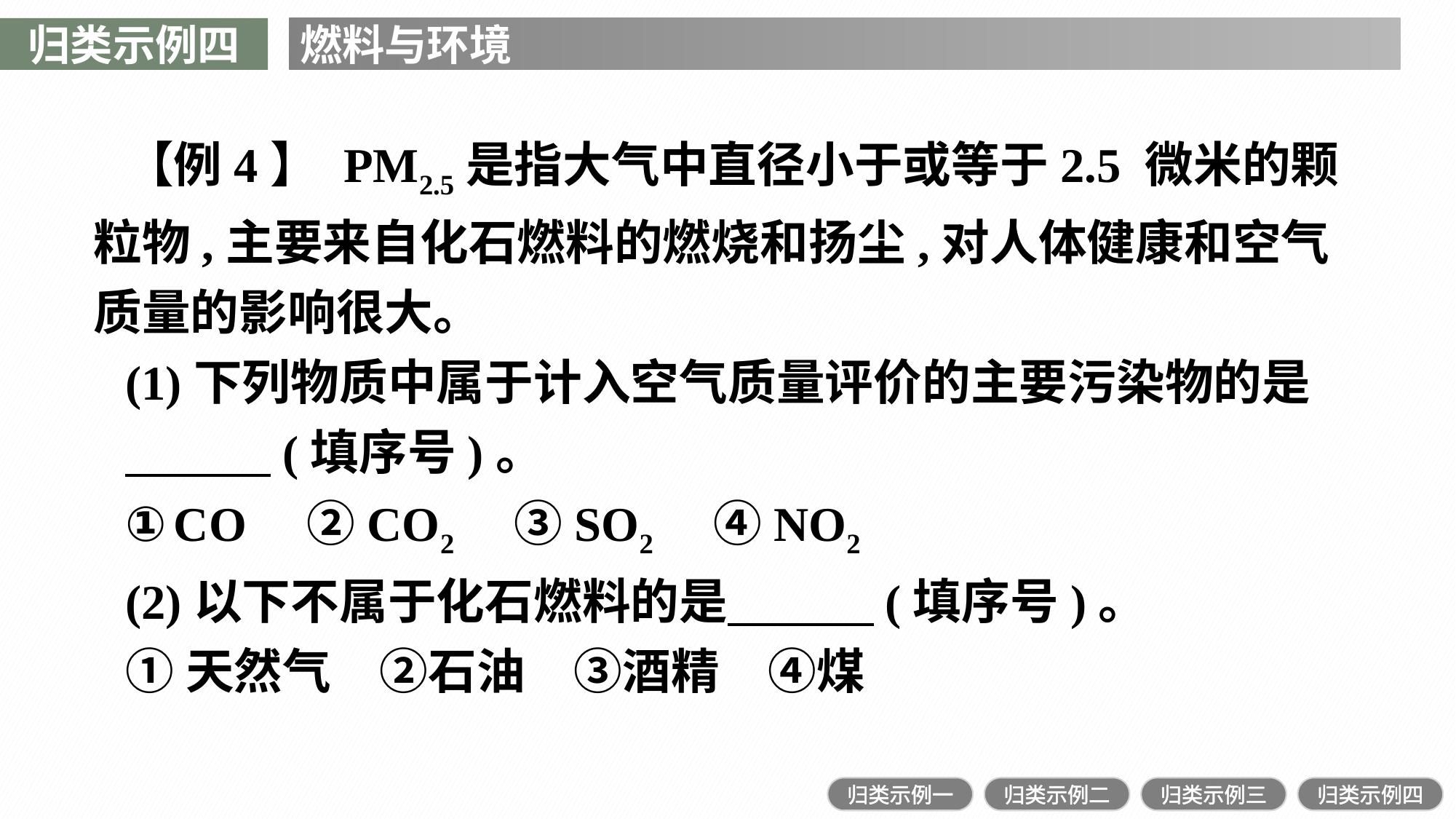

归类示例四
燃料与环境

【例4】 PM2.5是指大气中直径小于或等于2.5 微米的颗粒物,主要来自化石燃料的燃烧和扬尘,对人体健康和空气质量的影响很大。
(1)下列物质中属于计入空气质量评价的主要污染物的是
　　　(填序号)。
①CO　②CO2　③SO2　④NO2
(2)以下不属于化石燃料的是　　　(填序号)。
①天然气　②石油　③酒精　④煤